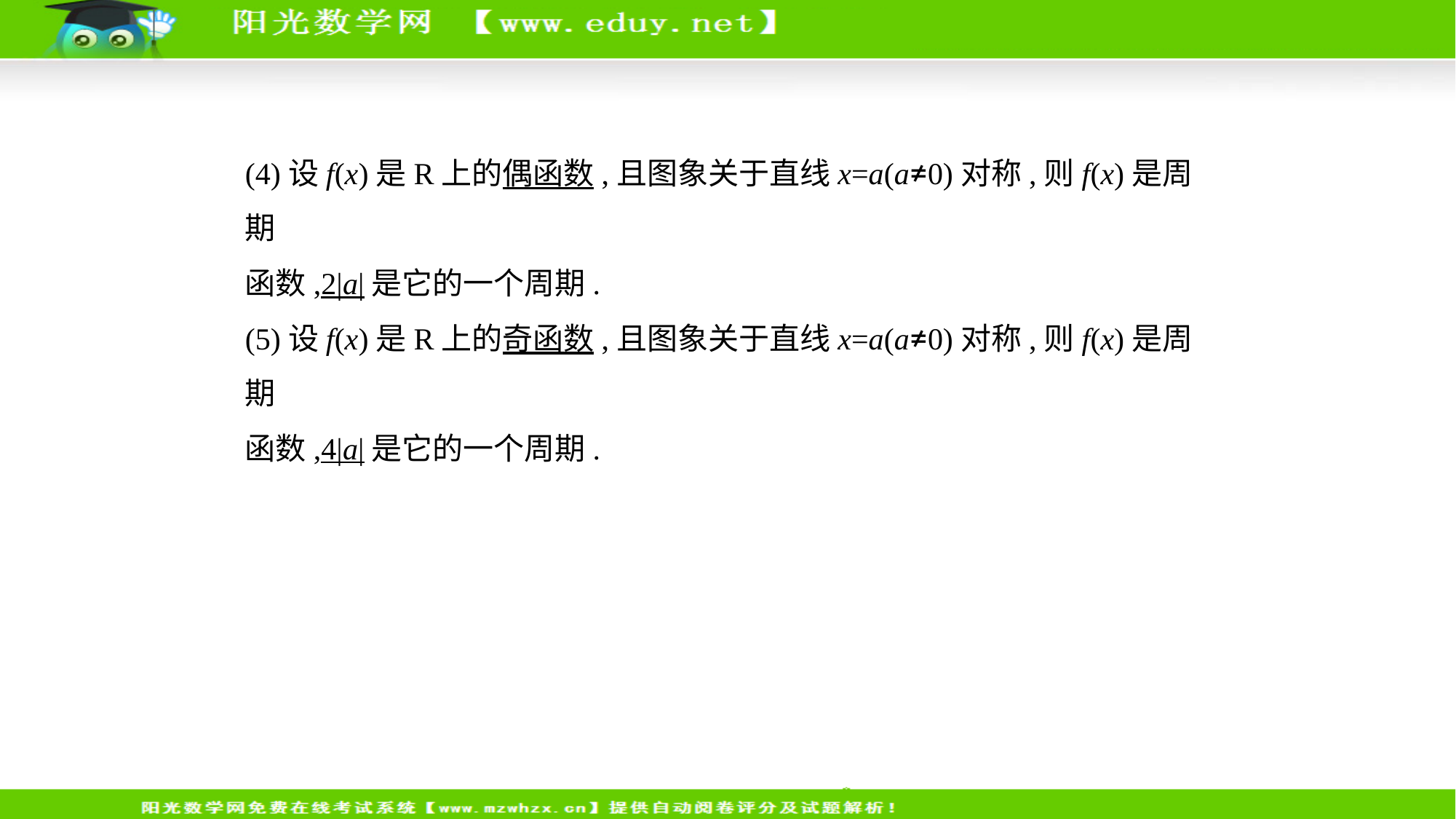

(4)设f(x)是R上的偶函数,且图象关于直线x=a(a≠0)对称,则f(x)是周期
函数,2|a|是它的一个周期.
(5)设f(x)是R上的奇函数,且图象关于直线x=a(a≠0)对称,则f(x)是周期
函数,4|a|是它的一个周期.